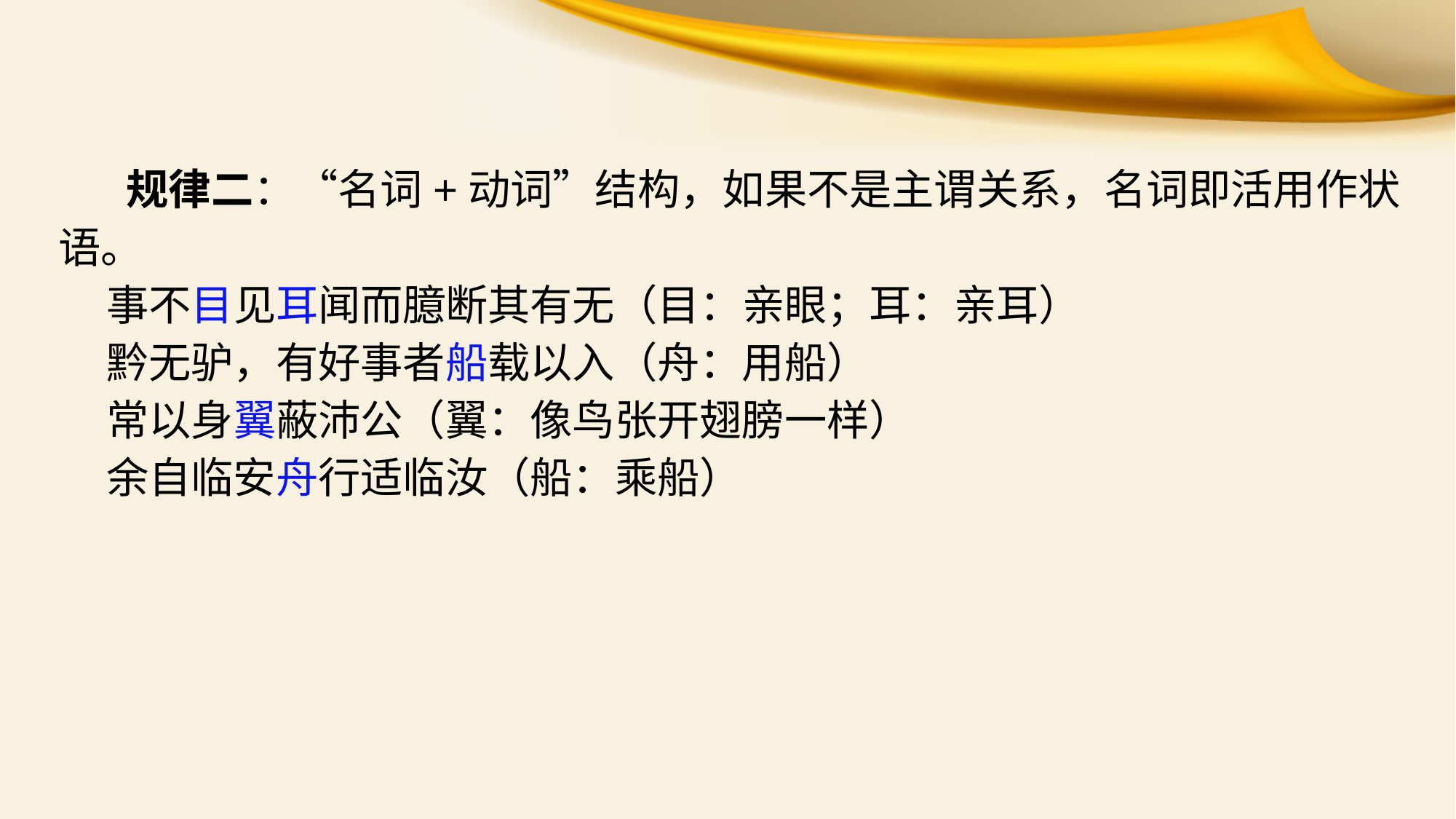

规律二：“名词+动词”结构，如果不是主谓关系，名词即活用作状语。
    事不目见耳闻而臆断其有无（目：亲眼；耳：亲耳）
    黔无驴，有好事者船载以入（舟：用船）
    常以身翼蔽沛公（翼：像鸟张开翅膀一样）
    余自临安舟行适临汝（船：乘船）